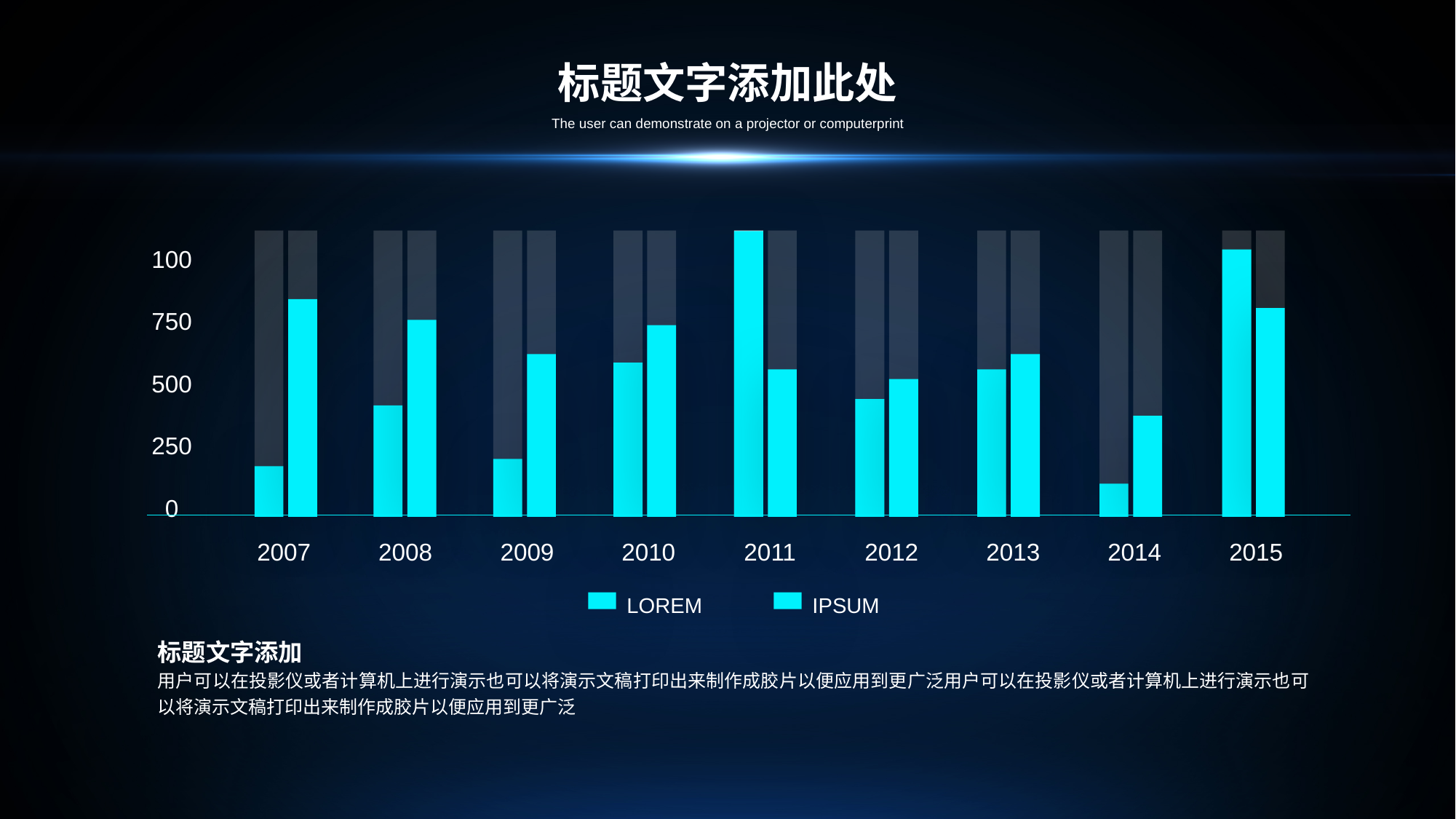

标题文字添加此处
The user can demonstrate on a projector or computerprint
100

750

500

250

0

2007
2008
2009
2010
2011
2012
2013
2014
2015
LOREM
IPSUM

标题文字添加
用户可以在投影仪或者计算机上进行演示也可以将演示文稿打印出来制作成胶片以便应用到更广泛用户可以在投影仪或者计算机上进行演示也可以将演示文稿打印出来制作成胶片以便应用到更广泛